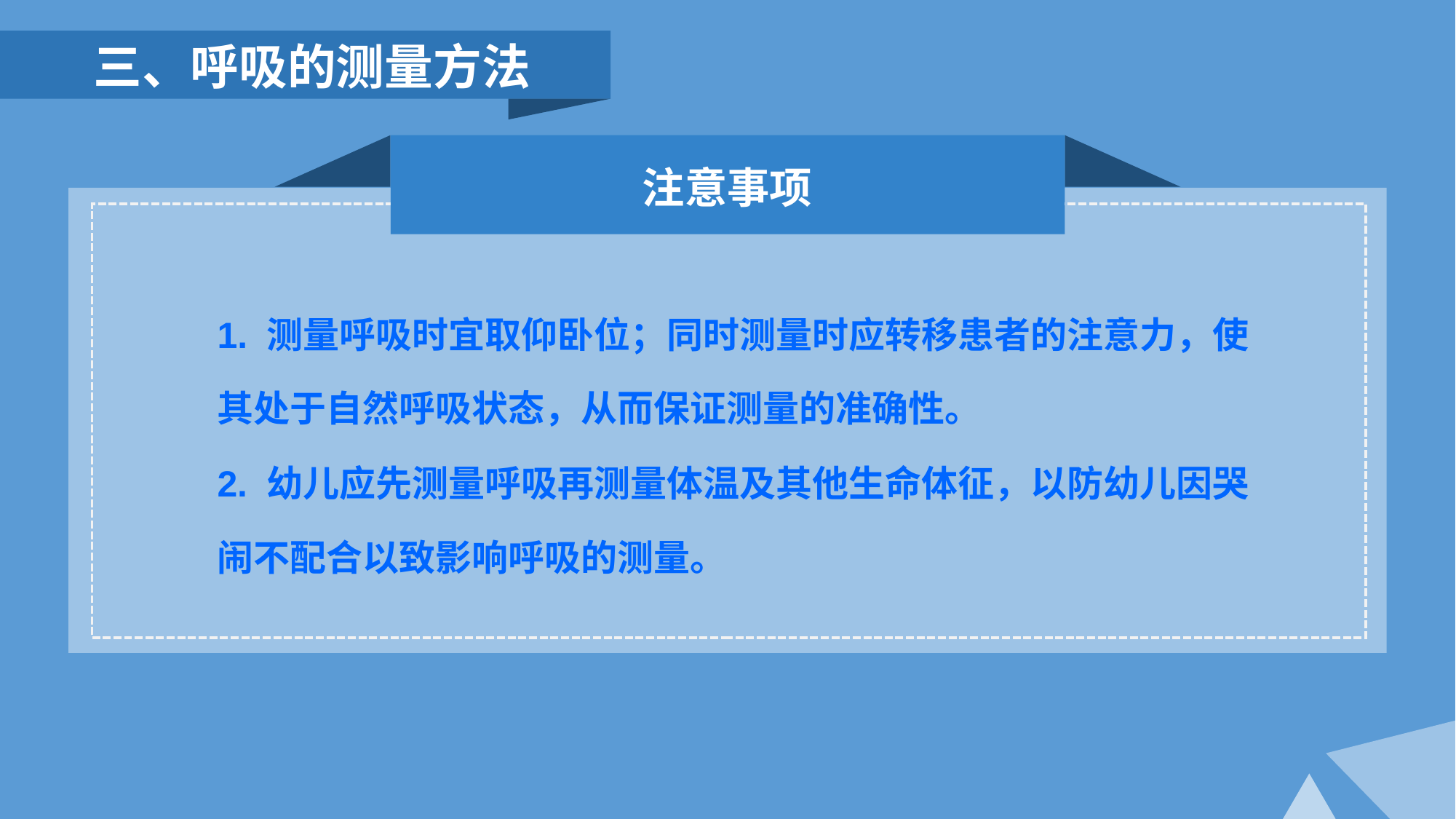

三、呼吸的测量方法

注意事项

1. 测量呼吸时宜取仰卧位；同时测量时应转移患者的注意力，使其处于自然呼吸状态，从而保证测量的准确性。
2. 幼儿应先测量呼吸再测量体温及其他生命体征，以防幼儿因哭闹不配合以致影响呼吸的测量。